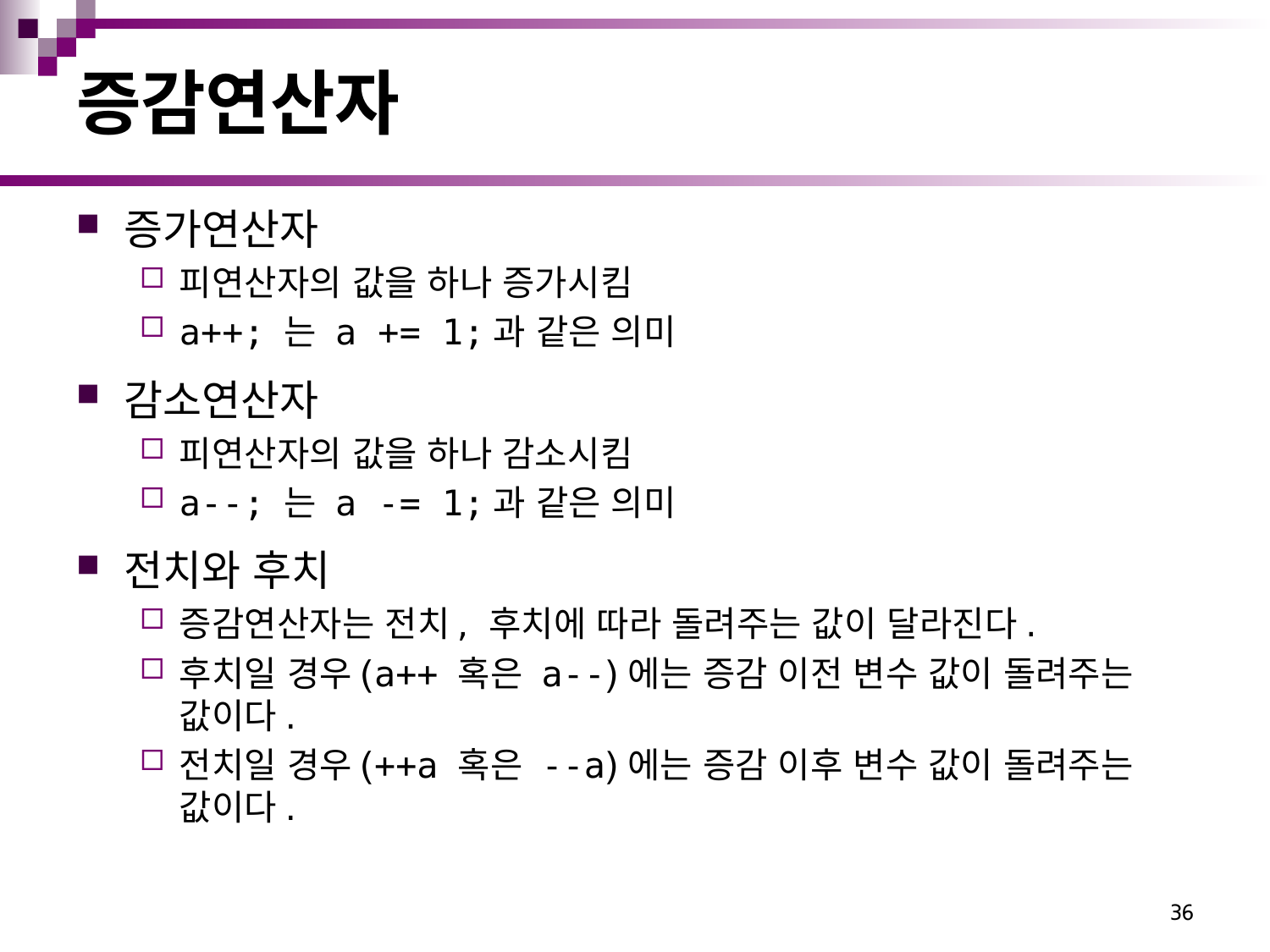

# 증감연산자
증가연산자
피연산자의 값을 하나 증가시킴
a++; 는 a += 1;과 같은 의미
감소연산자
피연산자의 값을 하나 감소시킴
a--; 는 a -= 1;과 같은 의미
전치와 후치
증감연산자는 전치, 후치에 따라 돌려주는 값이 달라진다.
후치일 경우(a++ 혹은 a--)에는 증감 이전 변수 값이 돌려주는 값이다.
전치일 경우(++a 혹은 --a)에는 증감 이후 변수 값이 돌려주는 값이다.
36